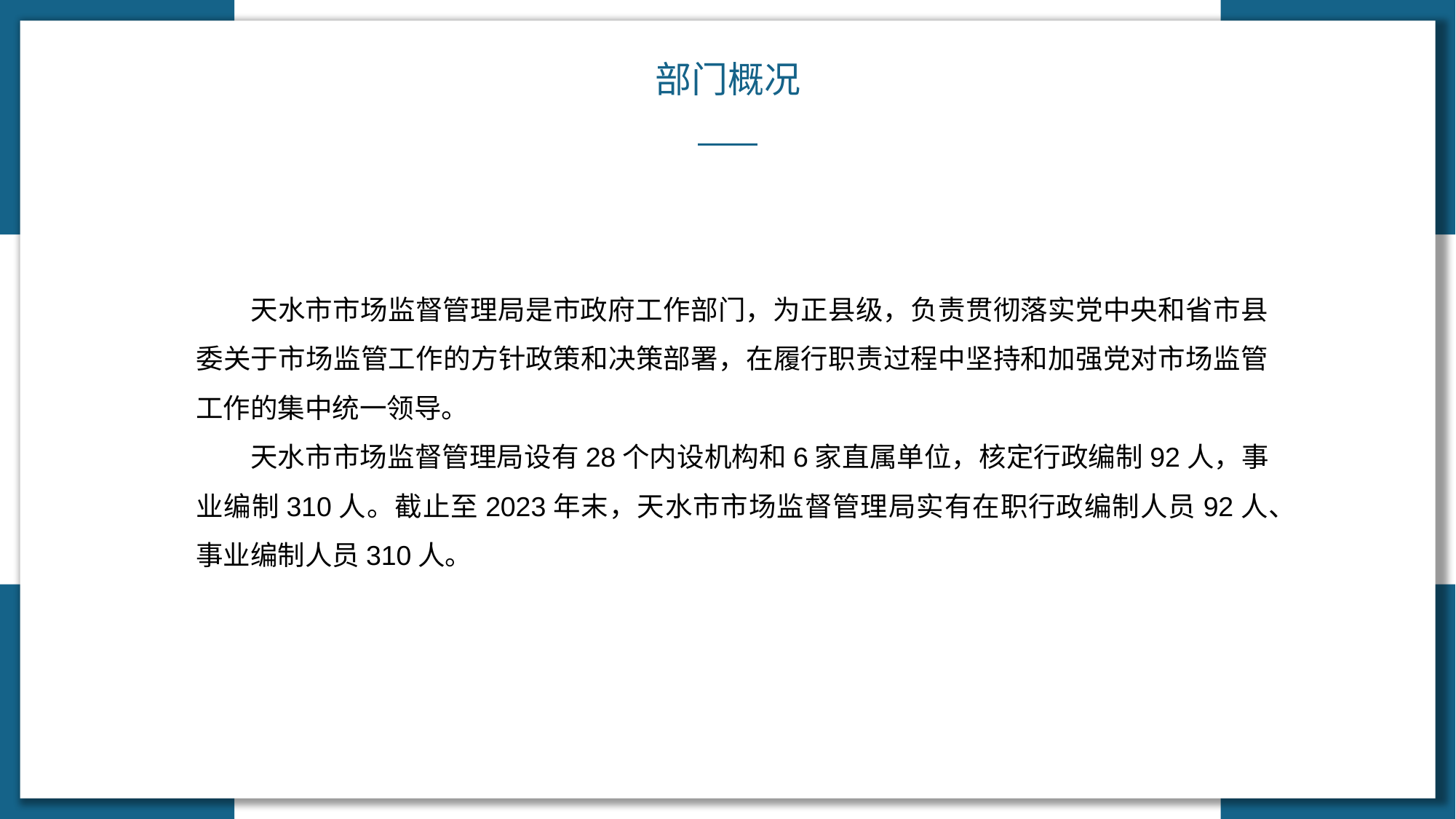

部门概况
天水市市场监督管理局是市政府工作部门，为正县级，负责贯彻落实党中央和省市县委关于市场监管工作的方针政策和决策部署，在履行职责过程中坚持和加强党对市场监管工作的集中统一领导。
天水市市场监督管理局设有28个内设机构和6家直属单位，核定行政编制92人，事业编制310人。截止至2023年末，天水市市场监督管理局实有在职行政编制人员92人、事业编制人员310人。